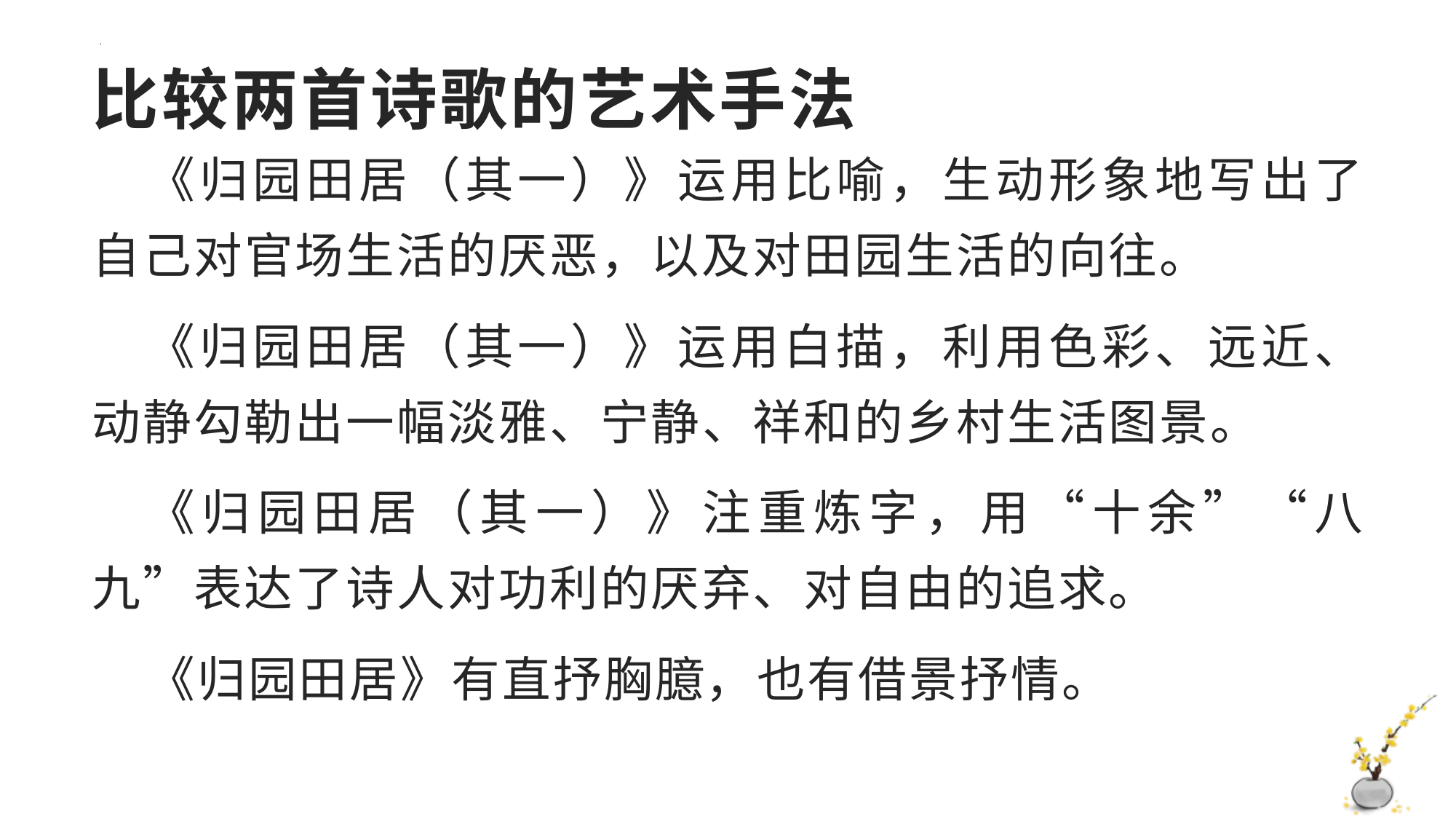

# 比较两首诗歌的艺术手法
《归园田居（其一）》运用比喻，生动形象地写出了自己对官场生活的厌恶，以及对田园生活的向往。
《归园田居（其一）》运用白描，利用色彩、远近、动静勾勒出一幅淡雅、宁静、祥和的乡村生活图景。
《归园田居（其一）》注重炼字，用“十余”“八九”表达了诗人对功利的厌弃、对自由的追求。
《归园田居》有直抒胸臆，也有借景抒情。